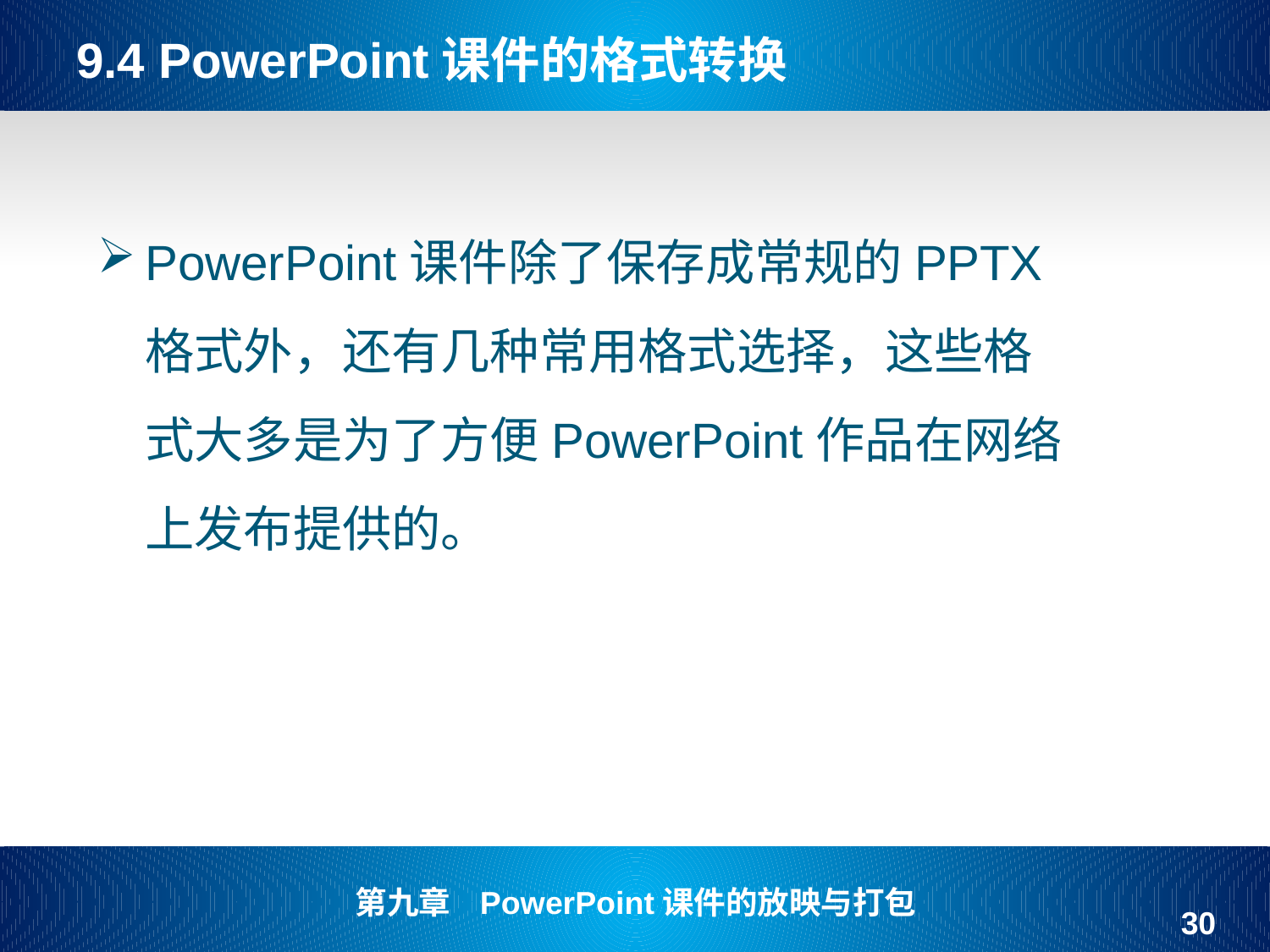

# 9.4 PowerPoint课件的格式转换
PowerPoint课件除了保存成常规的PPTX格式外，还有几种常用格式选择，这些格式大多是为了方便PowerPoint作品在网络上发布提供的。

30